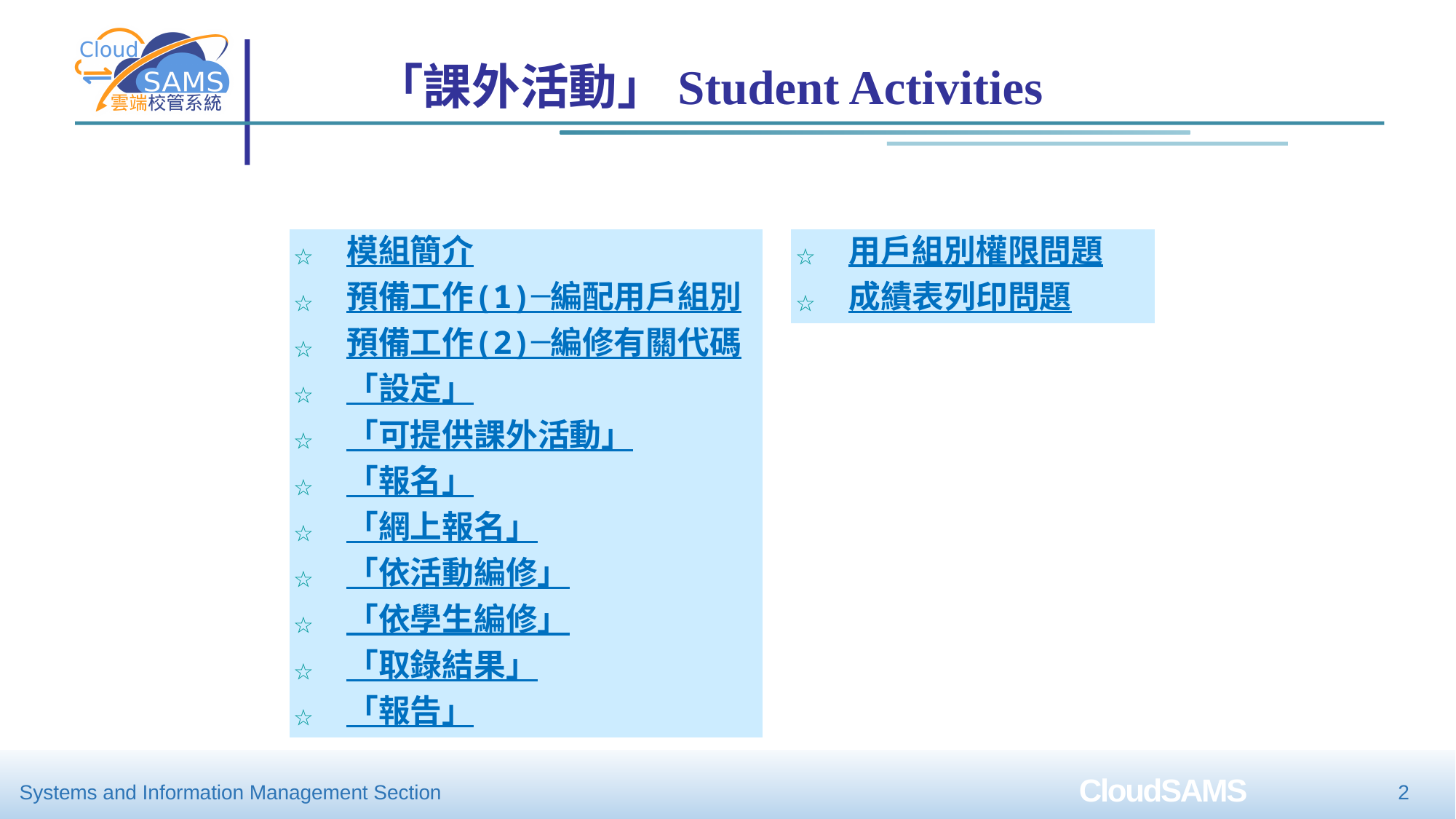

「課外活動」Student Activities
索　引
用戶組別權限問題
成績表列印問題
模組簡介
預備工作(1)─編配用戶組別
預備工作(2)─編修有關代碼
「設定」
「可提供課外活動」
「報名」
「網上報名」
「依活動編修」
「依學生編修」
「取錄結果」
「報告」
2